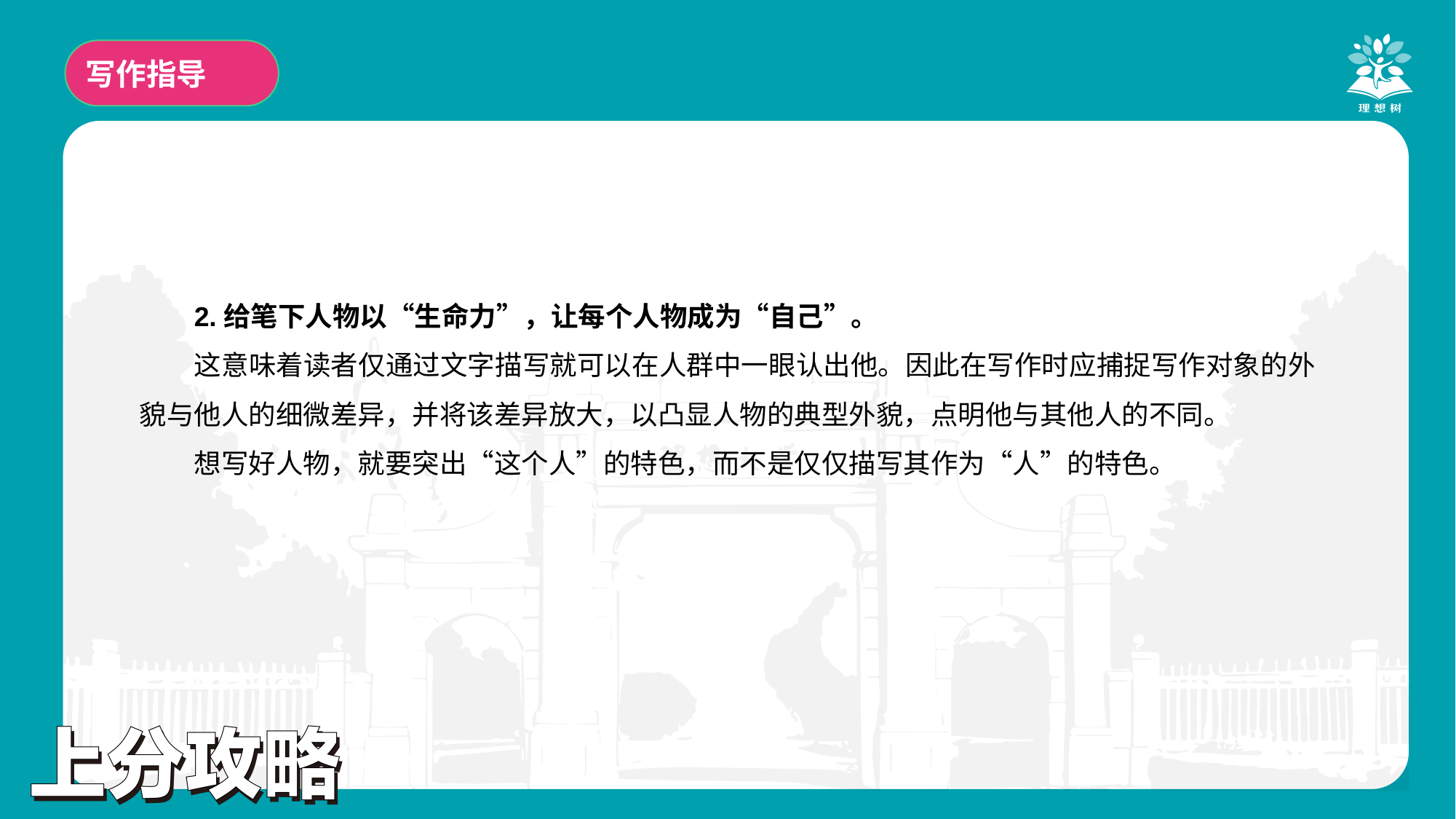

写作指导
2.给笔下人物以“生命力”，让每个人物成为“自己”。
这意味着读者仅通过文字描写就可以在人群中一眼认出他。因此在写作时应捕捉写作对象的外貌与他人的细微差异，并将该差异放大，以凸显人物的典型外貌，点明他与其他人的不同。
想写好人物，就要突出“这个人”的特色，而不是仅仅描写其作为“人”的特色。